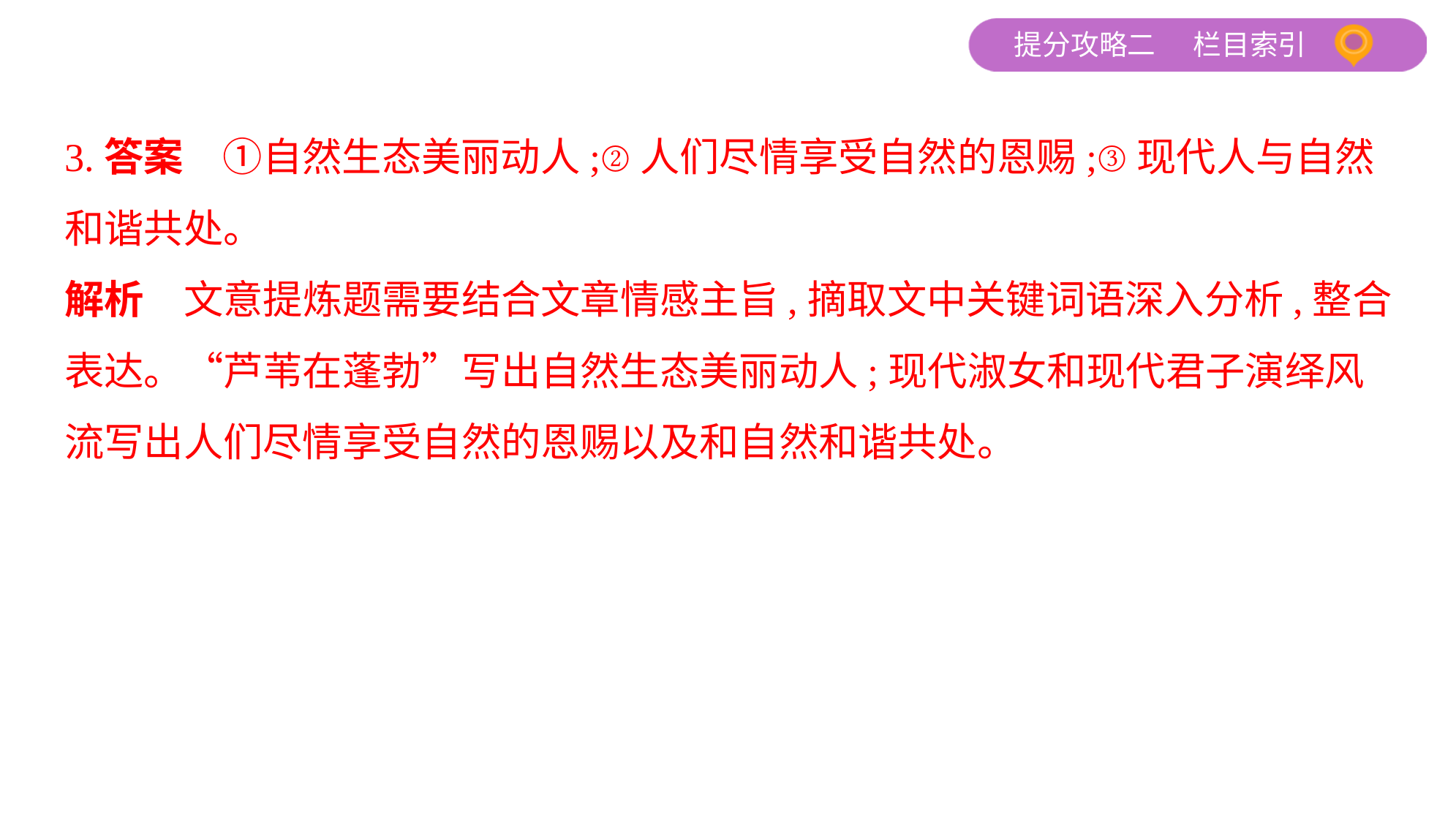

3.答案　①自然生态美丽动人;②人们尽情享受自然的恩赐;③现代人与自然
和谐共处。
解析　文意提炼题需要结合文章情感主旨,摘取文中关键词语深入分析,整合
表达。“芦苇在蓬勃”写出自然生态美丽动人;现代淑女和现代君子演绎风
流写出人们尽情享受自然的恩赐以及和自然和谐共处。